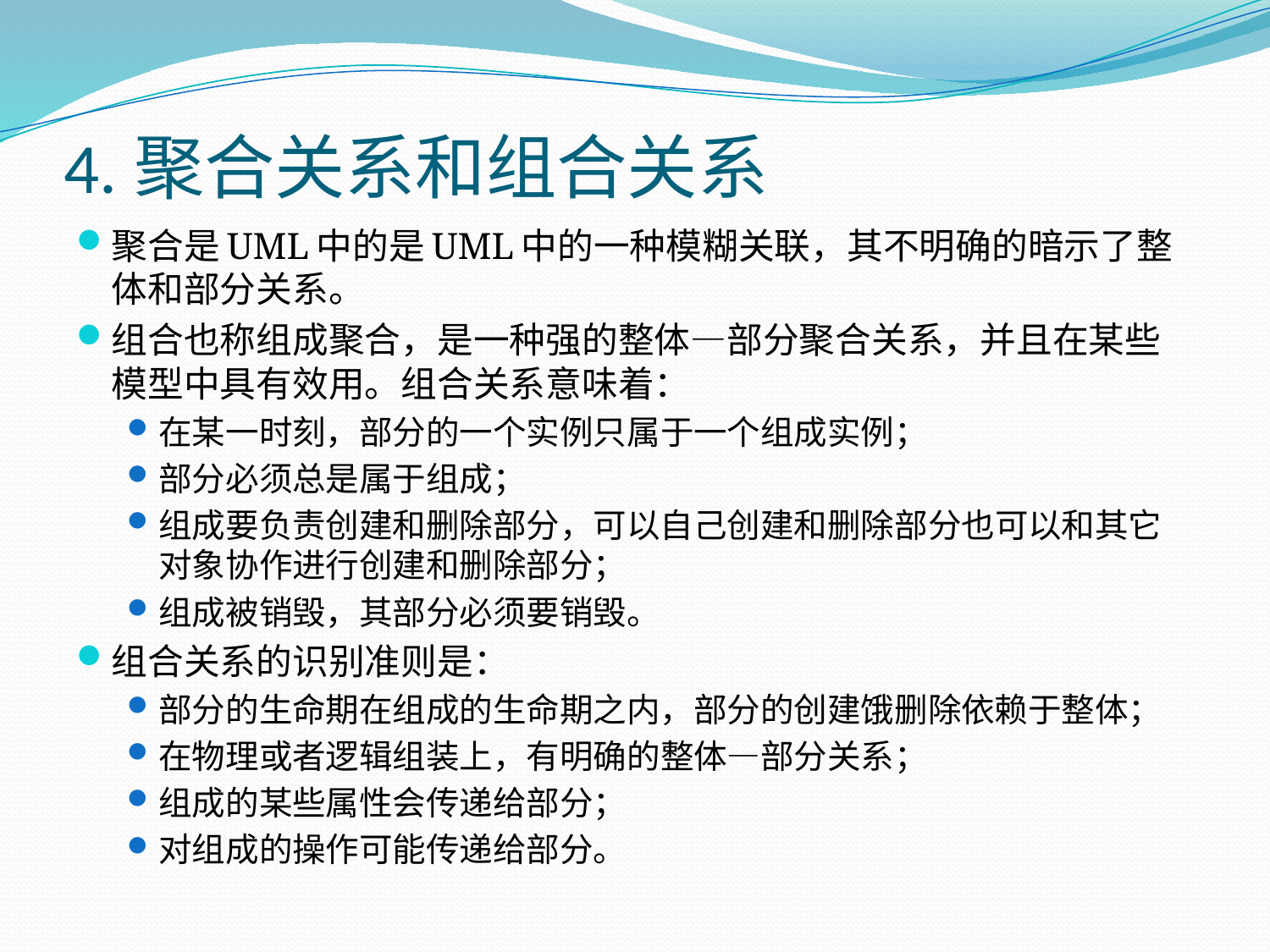

# 4.聚合关系和组合关系
聚合是UML中的是UML中的一种模糊关联，其不明确的暗示了整体和部分关系。
组合也称组成聚合，是一种强的整体—部分聚合关系，并且在某些模型中具有效用。组合关系意味着：
在某一时刻，部分的一个实例只属于一个组成实例；
部分必须总是属于组成；
组成要负责创建和删除部分，可以自己创建和删除部分也可以和其它对象协作进行创建和删除部分；
组成被销毁，其部分必须要销毁。
组合关系的识别准则是：
部分的生命期在组成的生命期之内，部分的创建饿删除依赖于整体；
在物理或者逻辑组装上，有明确的整体—部分关系；
组成的某些属性会传递给部分；
对组成的操作可能传递给部分。